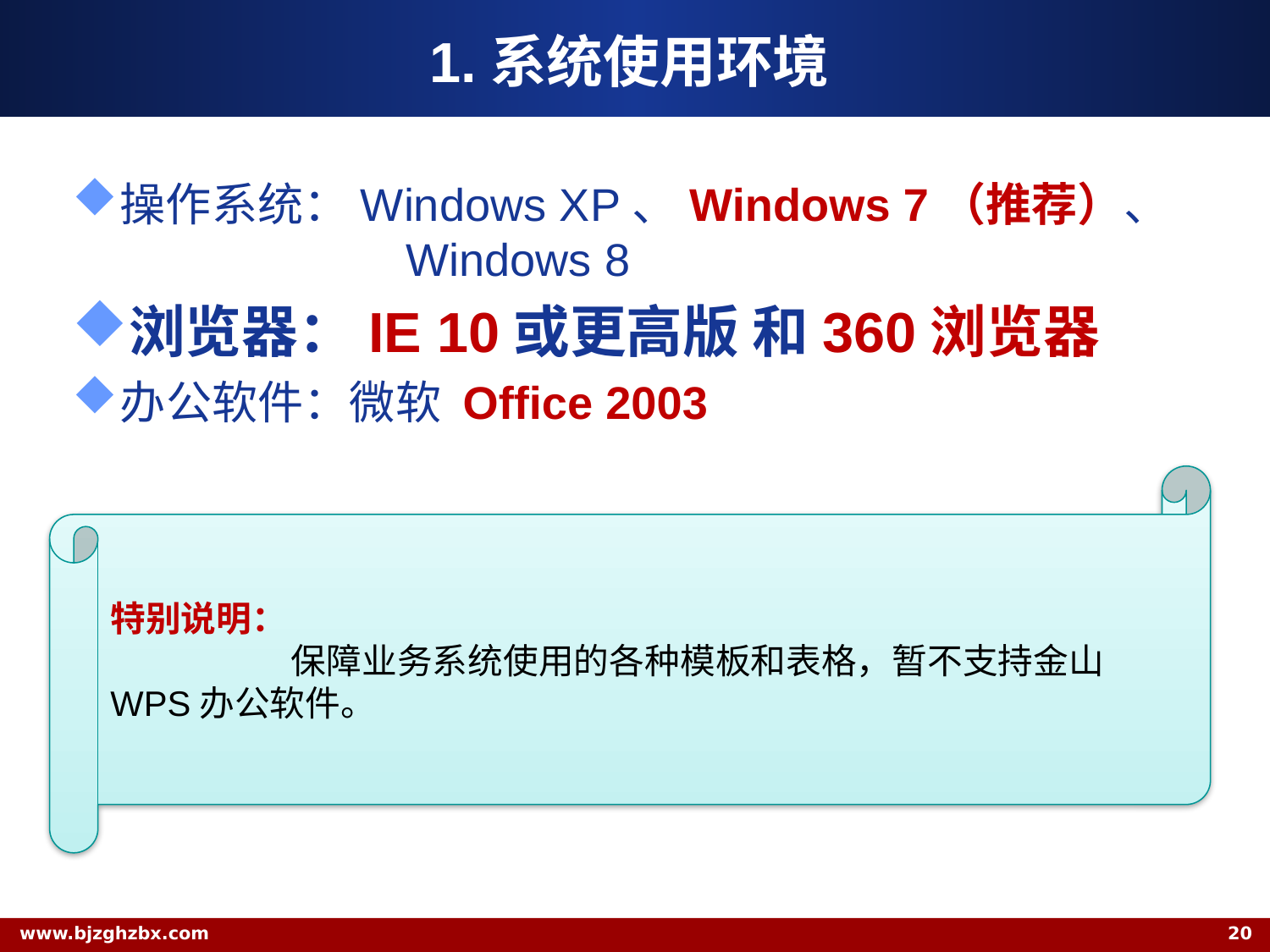

# 1.系统使用环境
操作系统：Windows XP、Windows 7（推荐）、		  Windows 8
浏览器：IE 10或更高版 和360浏览器
办公软件：微软 Office 2003

特别说明：
                      保障业务系统使用的各种模板和表格，暂不支持金山WPS办公软件。
www.bjzghzbx.com                                                                                                                                                                      20